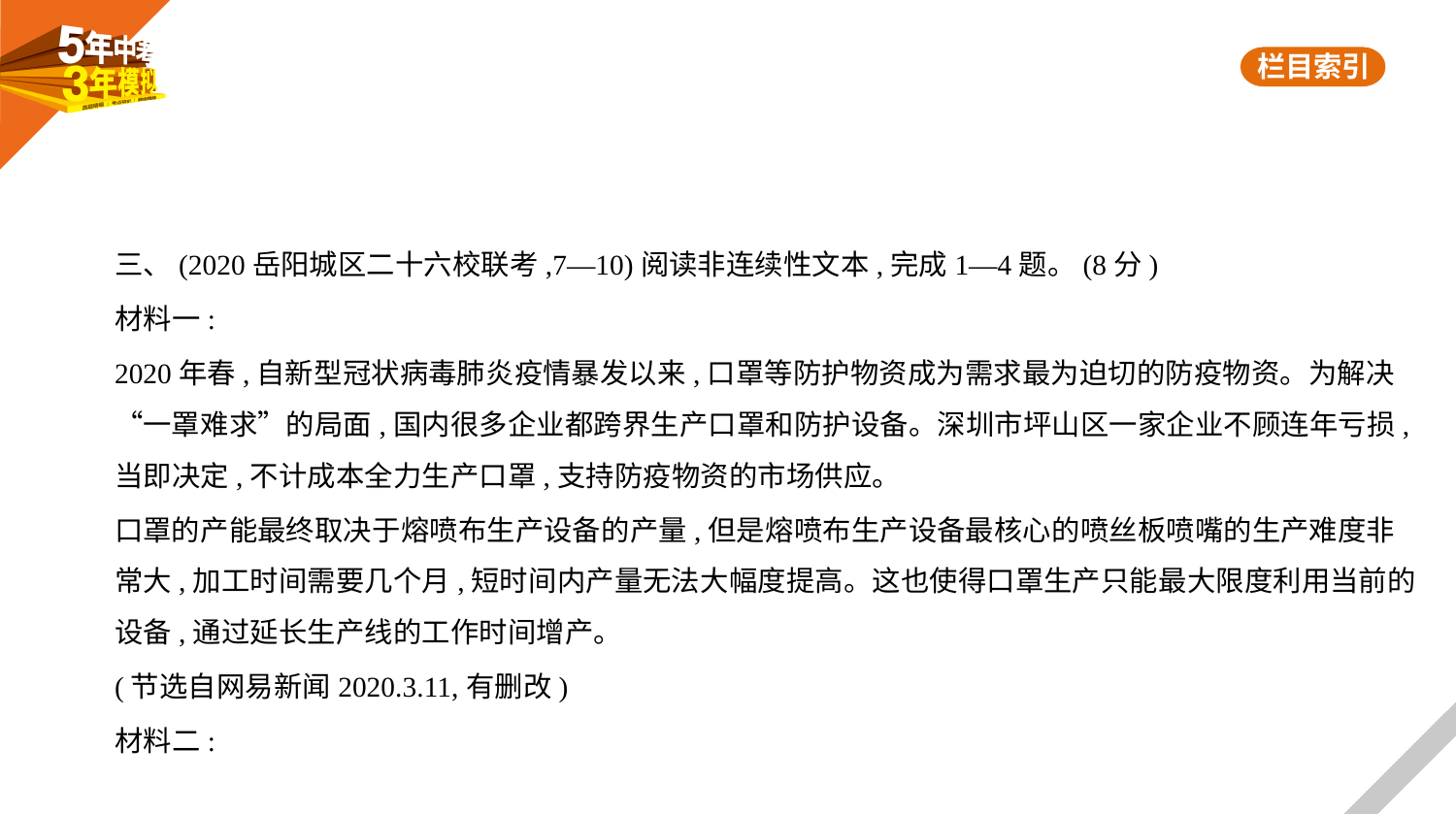

三、(2020岳阳城区二十六校联考,7—10)阅读非连续性文本,完成1—4题。(8分)
材料一:
2020年春,自新型冠状病毒肺炎疫情暴发以来,口罩等防护物资成为需求最为迫切的防疫物资。为解决
“一罩难求”的局面,国内很多企业都跨界生产口罩和防护设备。深圳市坪山区一家企业不顾连年亏损,
当即决定,不计成本全力生产口罩,支持防疫物资的市场供应。
口罩的产能最终取决于熔喷布生产设备的产量,但是熔喷布生产设备最核心的喷丝板喷嘴的生产难度非
常大,加工时间需要几个月,短时间内产量无法大幅度提高。这也使得口罩生产只能最大限度利用当前的
设备,通过延长生产线的工作时间增产。
(节选自网易新闻2020.3.11,有删改)
材料二: